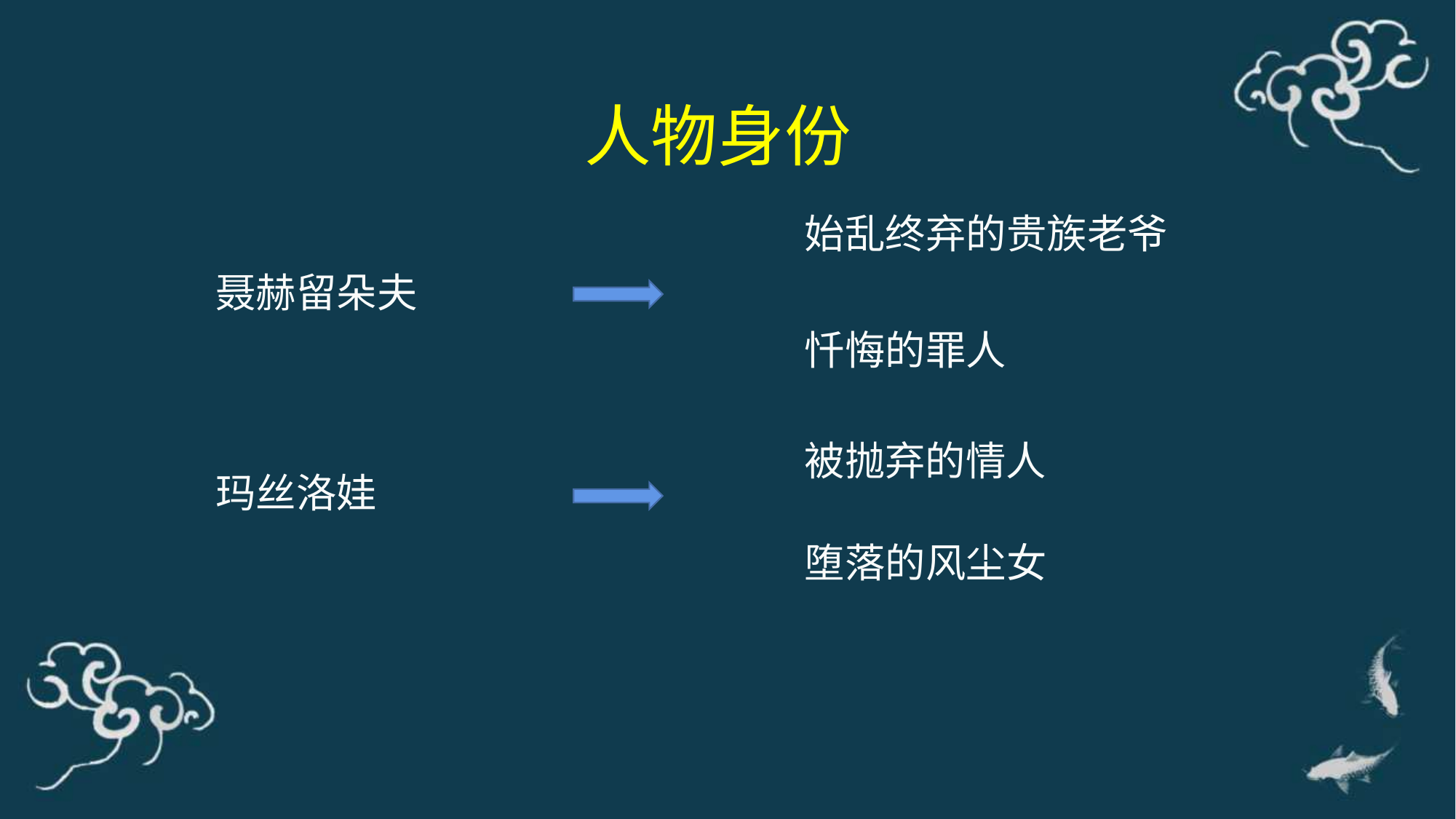

人物身份
      始乱终弃的贵族老爷
      聂赫留朵夫

      忏悔的罪人
      被抛弃的情人
      玛丝洛娃

      堕落的风尘女